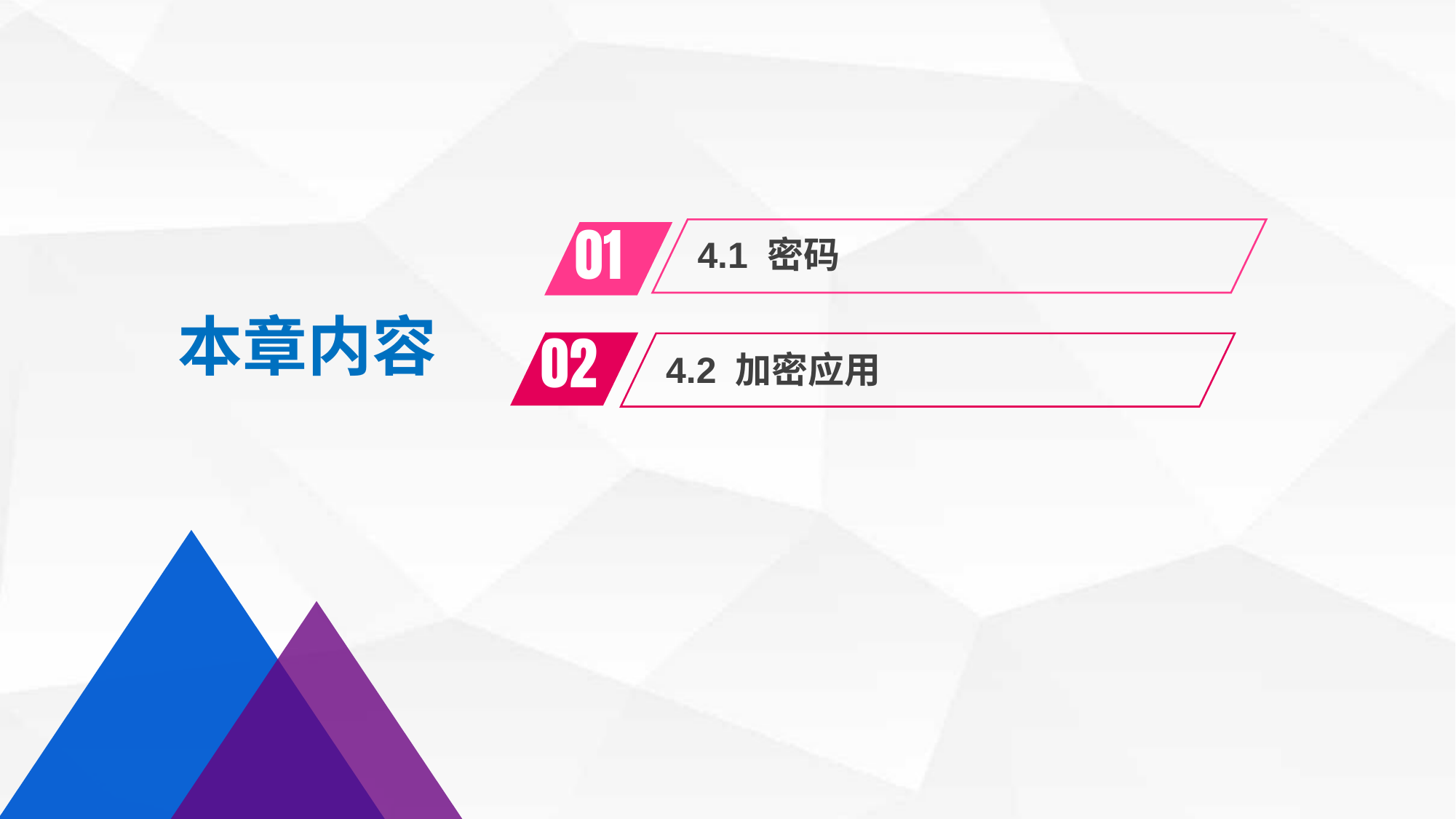

01

4.1 密码
02

本章内容

4.2 加密应用